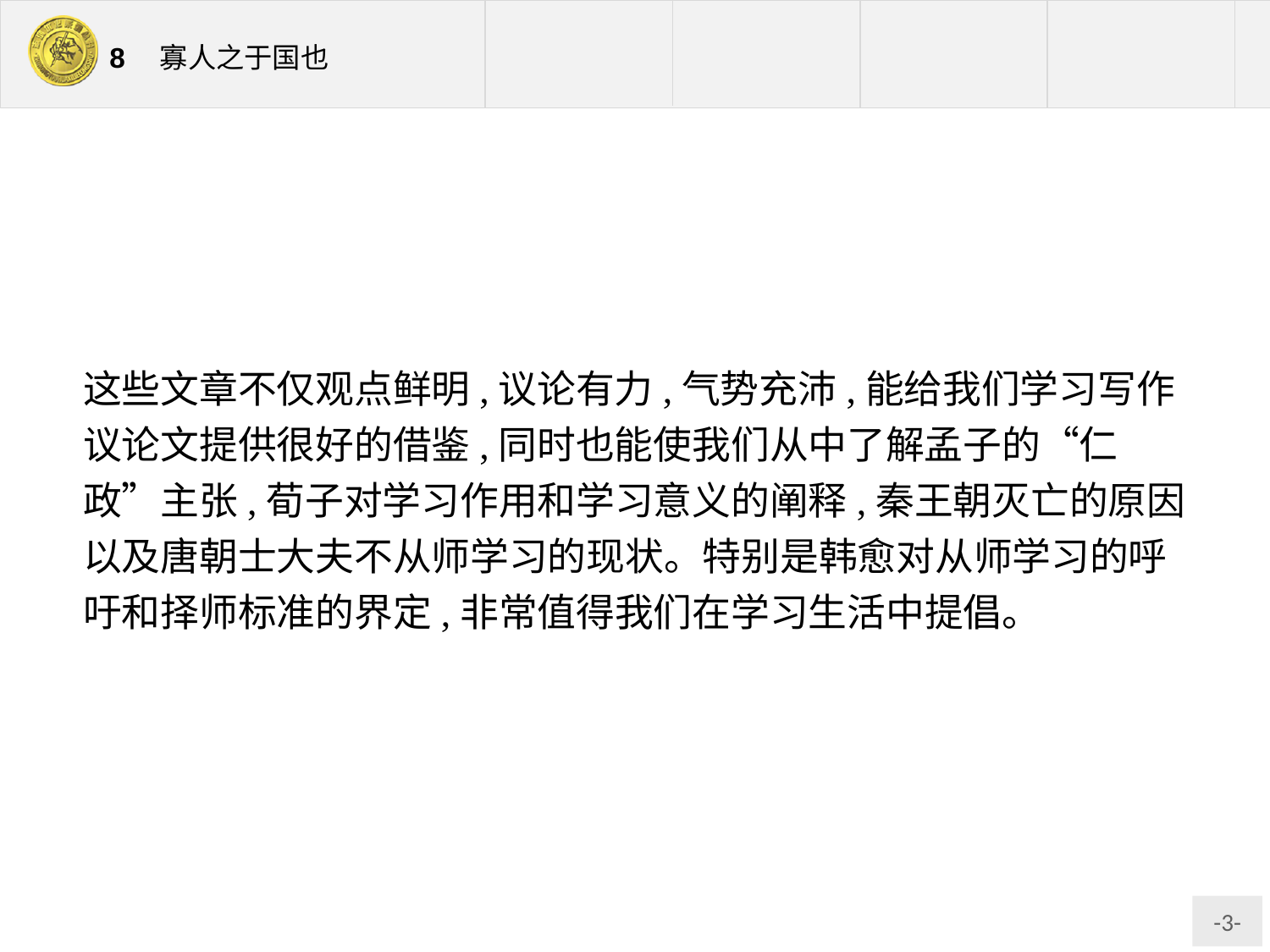

这些文章不仅观点鲜明,议论有力,气势充沛,能给我们学习写作议论文提供很好的借鉴,同时也能使我们从中了解孟子的“仁政”主张,荀子对学习作用和学习意义的阐释,秦王朝灭亡的原因以及唐朝士大夫不从师学习的现状。特别是韩愈对从师学习的呼吁和择师标准的界定,非常值得我们在学习生活中提倡。